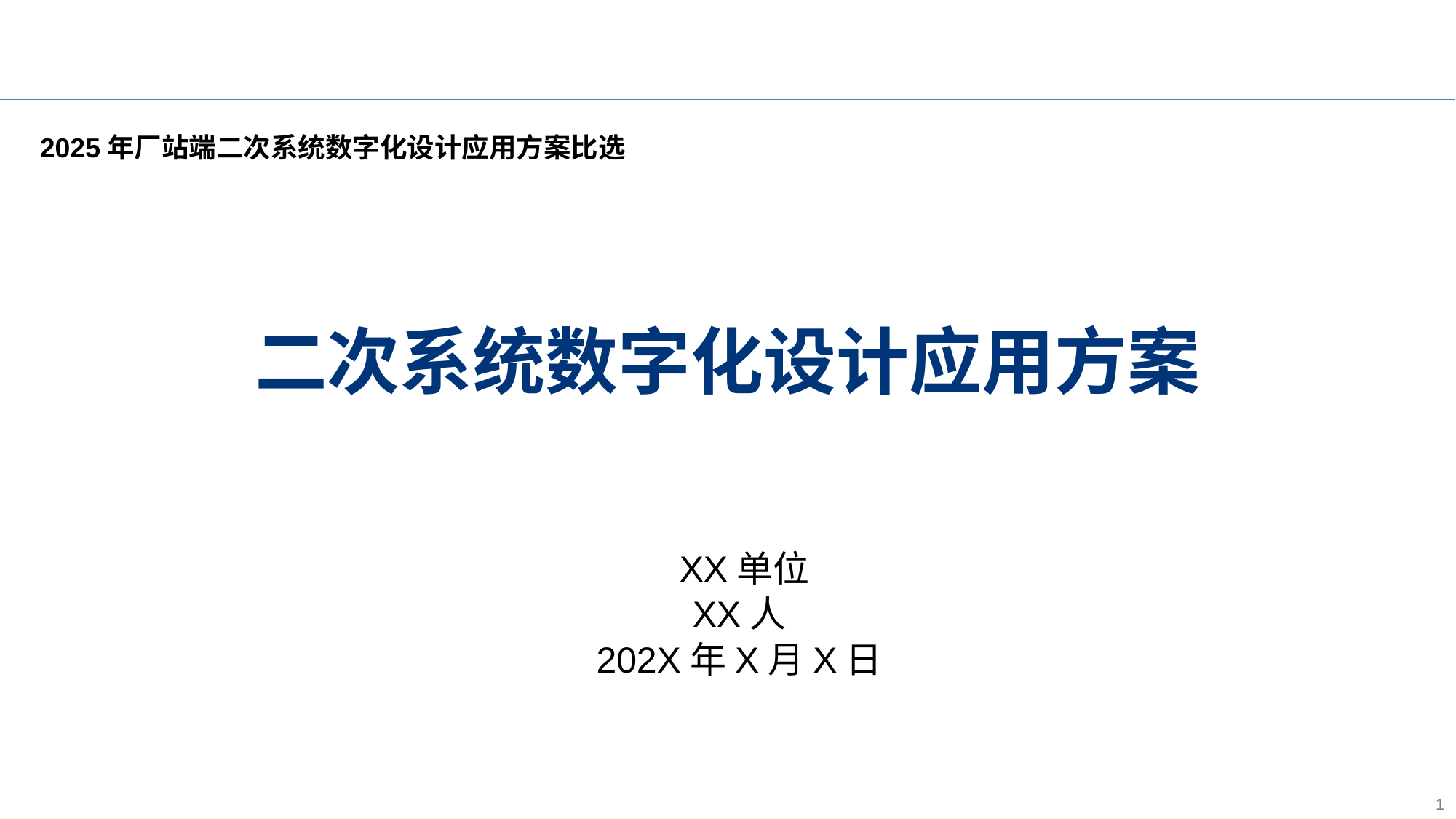

2025年厂站端二次系统数字化设计应用方案比选
二次系统数字化设计应用方案
 XX单位
XX人
202X年X月X日